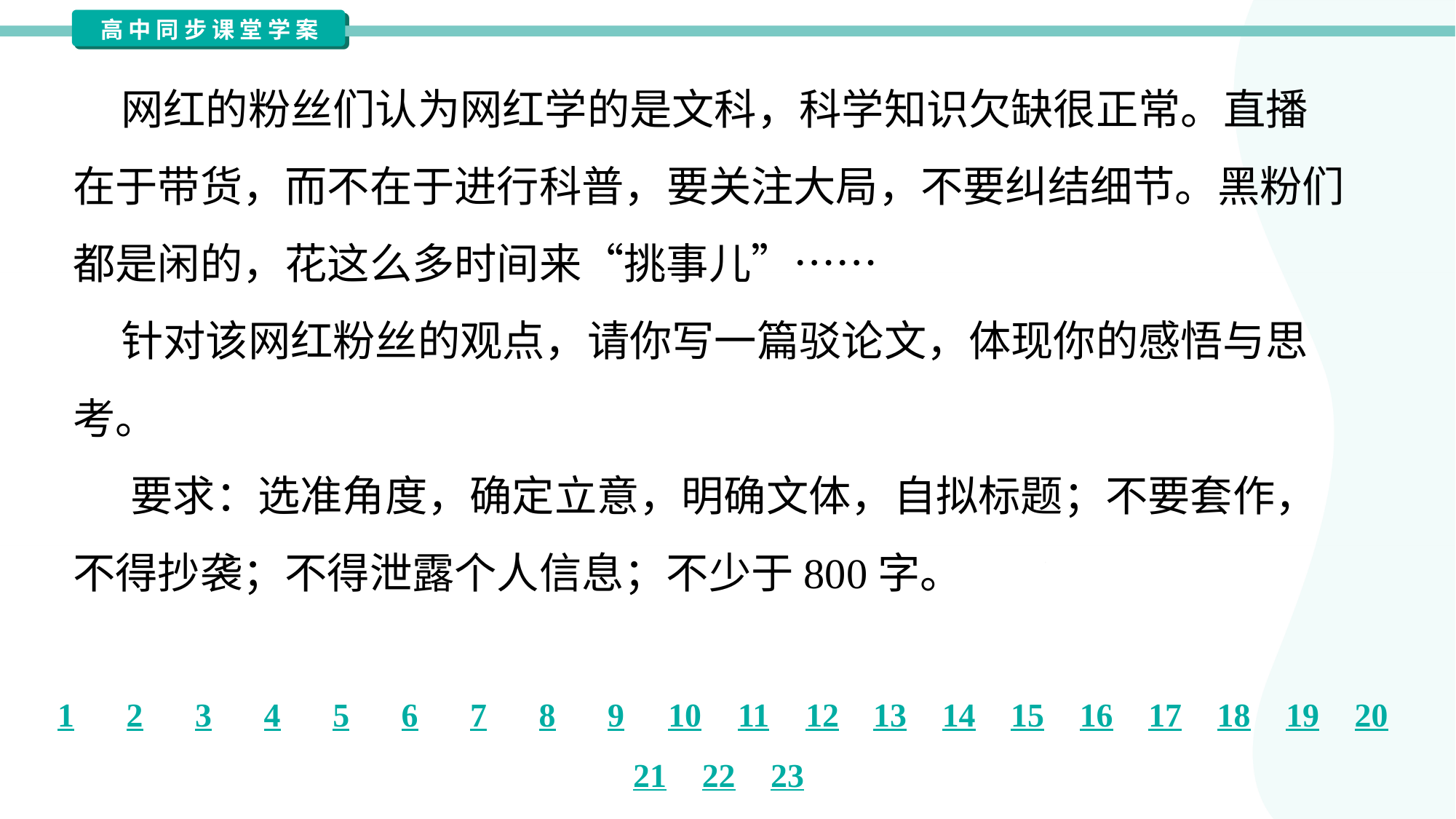

网红的粉丝们认为网红学的是文科，科学知识欠缺很正常。直播
在于带货，而不在于进行科普，要关注大局，不要纠结细节。黑粉们
都是闲的，花这么多时间来“挑事儿”……
    针对该网红粉丝的观点，请你写一篇驳论文，体现你的感悟与思
考。
     要求：选准角度，确定立意，明确文体，自拟标题；不要套作，
不得抄袭；不得泄露个人信息；不少于800字。